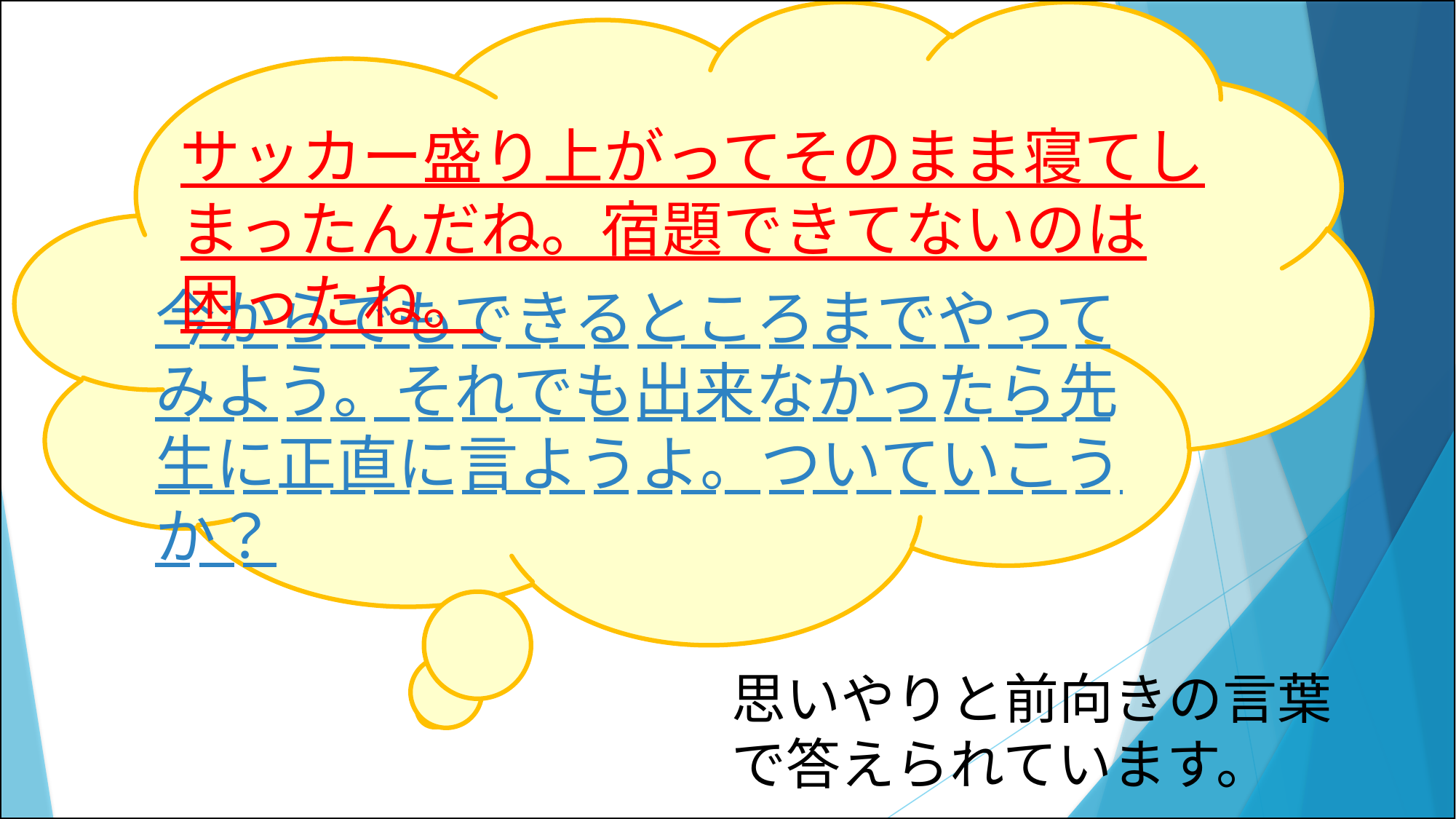

サッカー盛り上がってそのまま寝てしまったんだね。宿題できてないのは困ったね。

今からでもできるところまでやってみよう。それでも出来なかったら先生に正直に言ようよ。ついていこうか？
思いやりと前向きの言葉で答えられています。